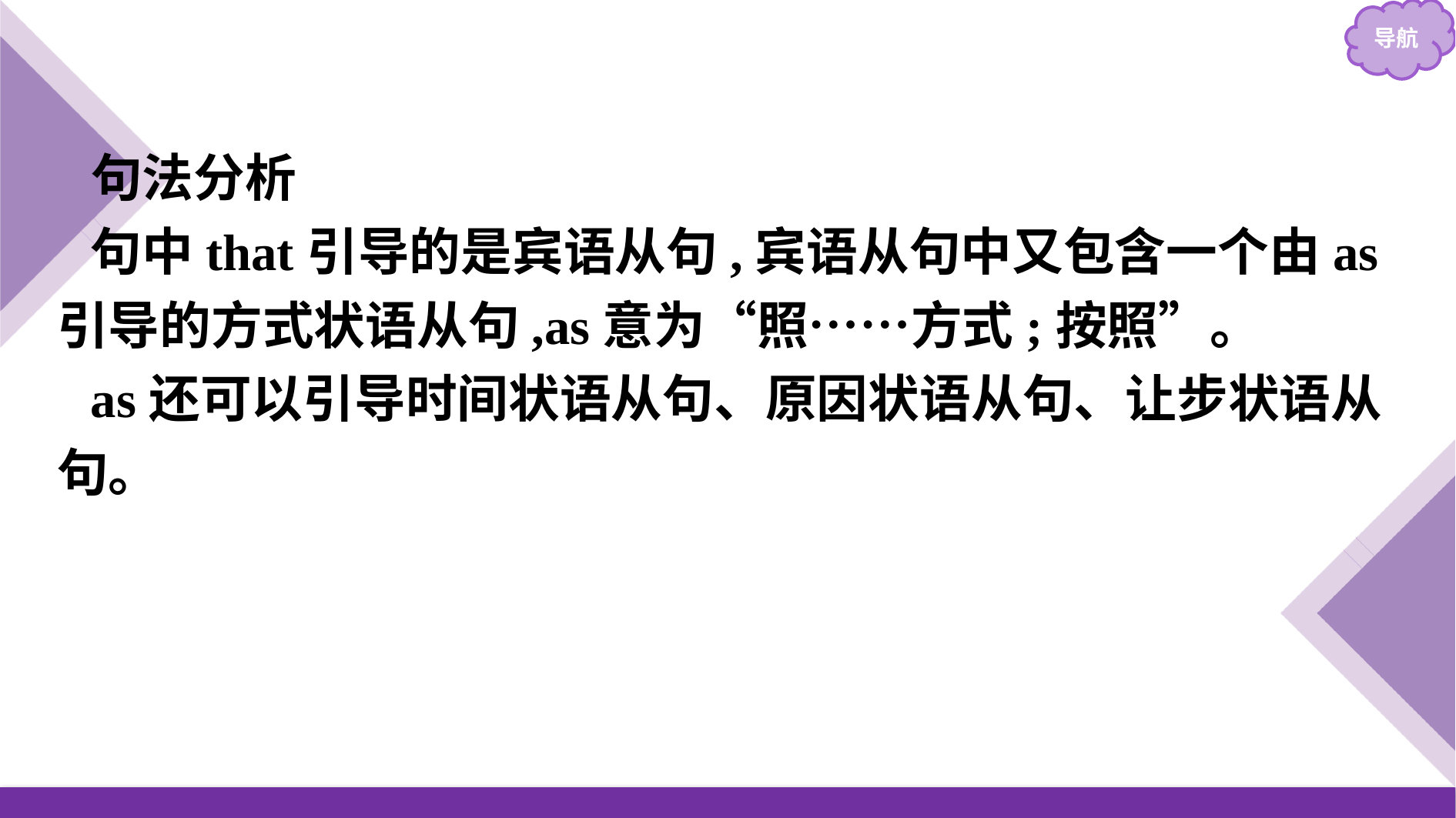

句法分析
句中that引导的是宾语从句,宾语从句中又包含一个由as引导的方式状语从句,as意为“照……方式;按照”。
as还可以引导时间状语从句、原因状语从句、让步状语从句。